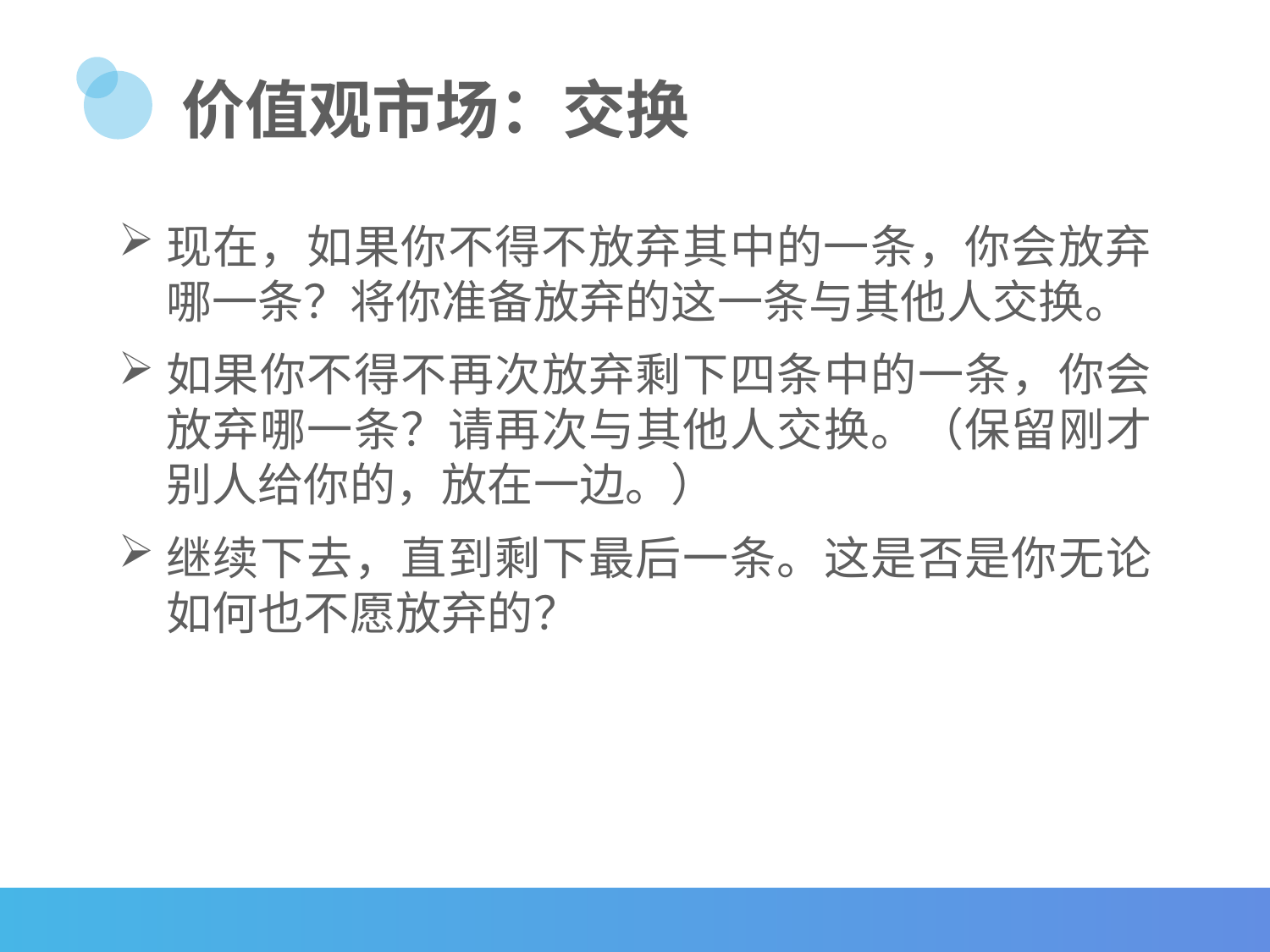

价值观市场：交换
现在，如果你不得不放弃其中的一条，你会放弃哪一条？将你准备放弃的这一条与其他人交换。
如果你不得不再次放弃剩下四条中的一条，你会放弃哪一条？请再次与其他人交换。（保留刚才别人给你的，放在一边。）
继续下去，直到剩下最后一条。这是否是你无论如何也不愿放弃的？